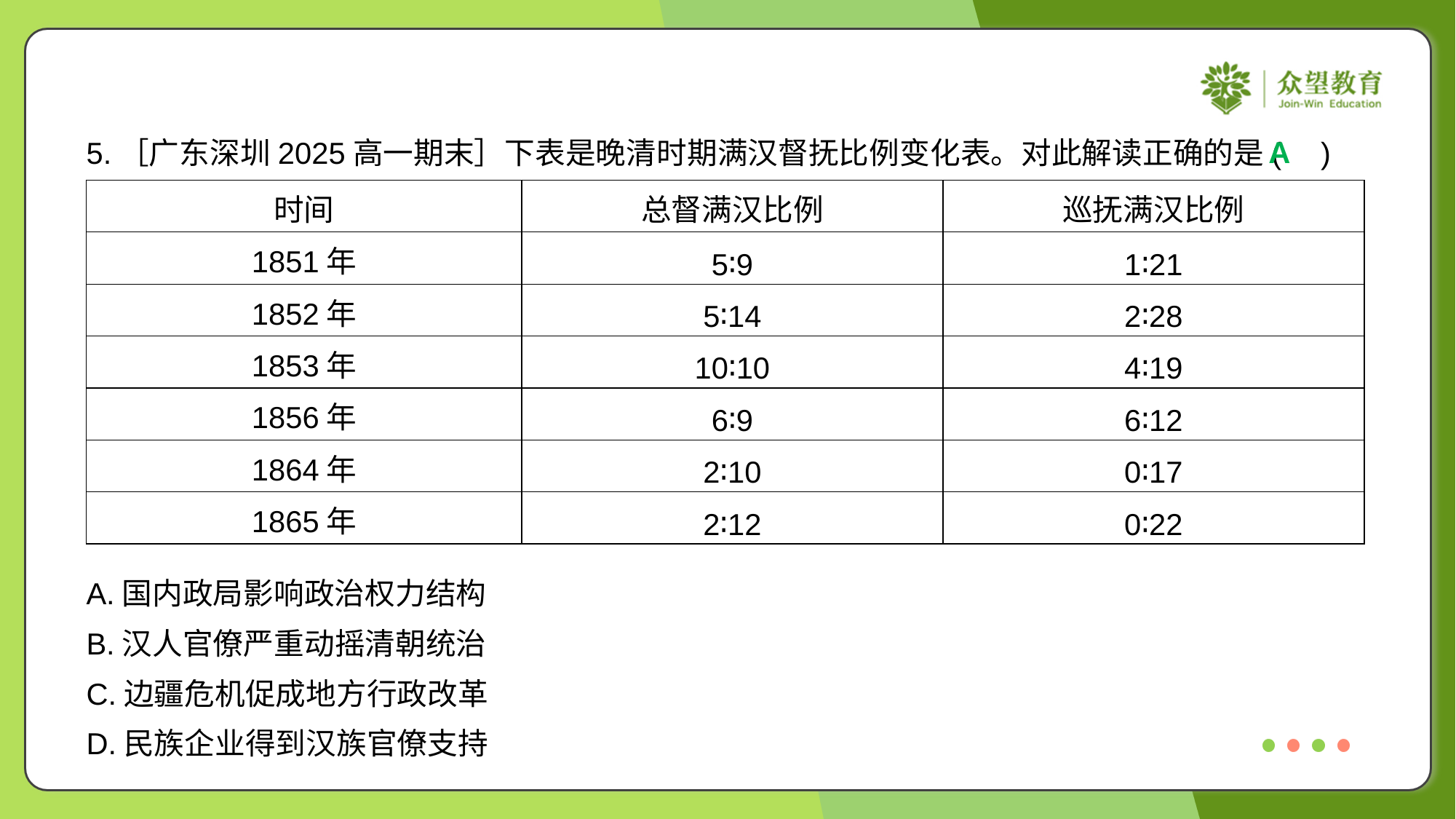

A
5.［广东深圳2025高一期末］下表是晚清时期满汉督抚比例变化表。对此解读正确的是(     )
| 时间 | 总督满汉比例 | 巡抚满汉比例 |
| --- | --- | --- |
| 1851年 | 5∶9 | 1∶21 |
| 1852年 | 5∶14 | 2∶28 |
| 1853年 | 10∶10 | 4∶19 |
| 1856年 | 6∶9 | 6∶12 |
| 1864年 | 2∶10 | 0∶17 |
| 1865年 | 2∶12 | 0∶22 |
A.国内政局影响政治权力结构
B.汉人官僚严重动摇清朝统治
C.边疆危机促成地方行政改革
D.民族企业得到汉族官僚支持